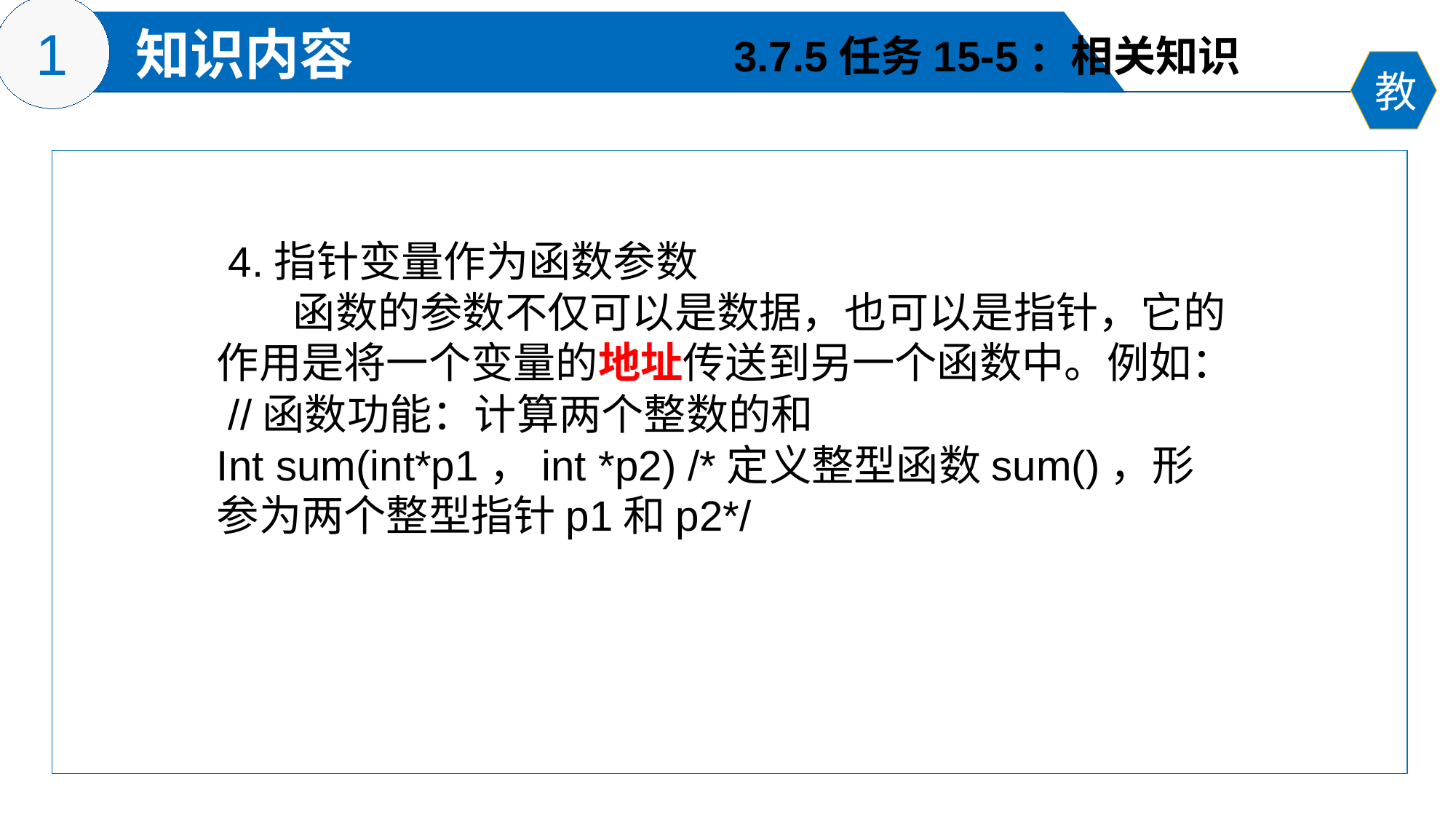

3.7.5任务15-5：相关知识
 4.指针变量作为函数参数
       函数的参数不仅可以是数据，也可以是指针，它的作用是将一个变量的地址传送到另一个函数中。例如：
 //函数功能：计算两个整数的和
Int sum(int*p1，int *p2) /*定义整型函数sum()，形参为两个整型指针p1和p2*/